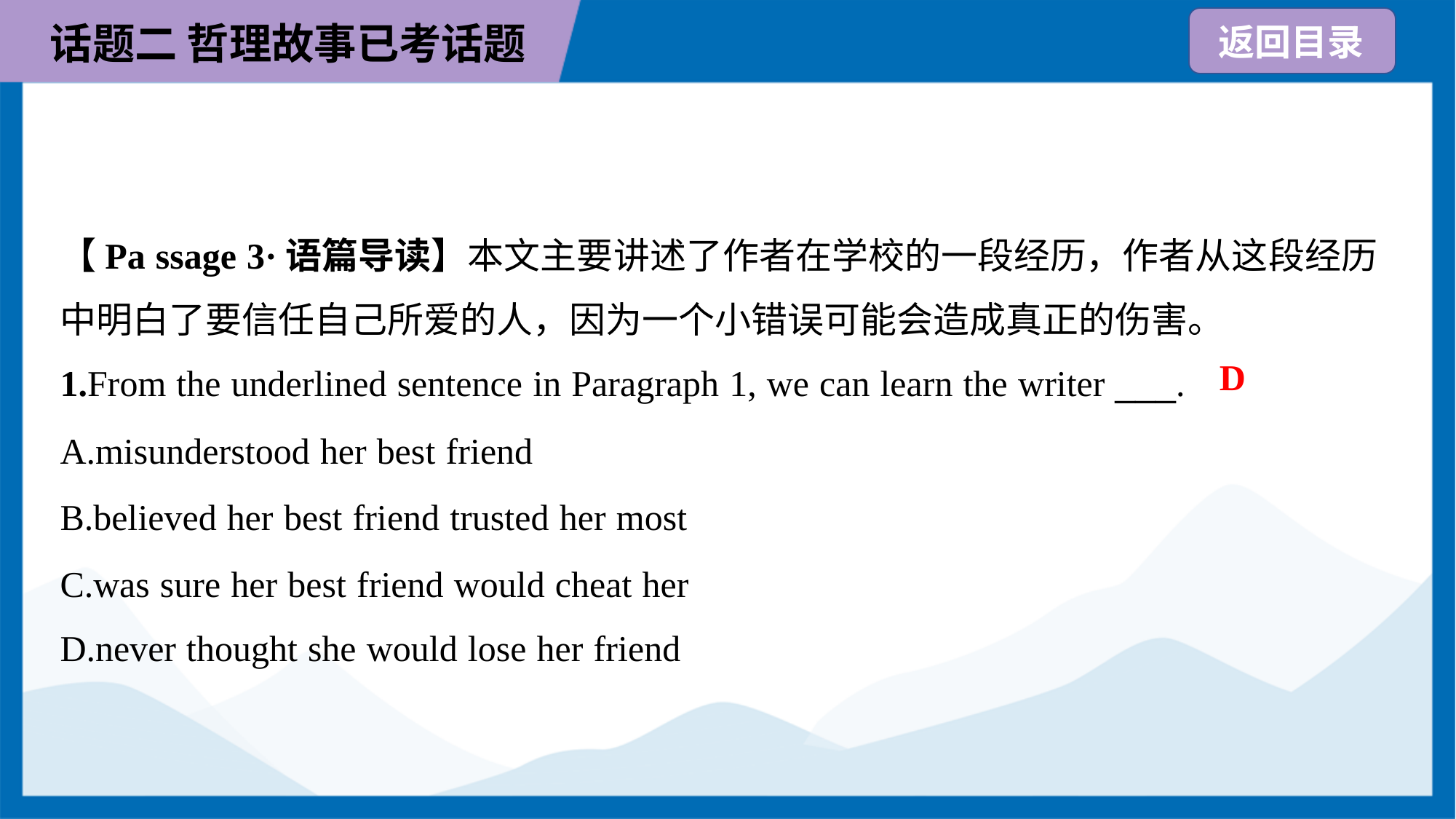

【Pa ssage 3·语篇导读】本文主要讲述了作者在学校的一段经历，作者从这段经历
中明白了要信任自己所爱的人，因为一个小错误可能会造成真正的伤害。
D
1.From the underlined sentence in Paragraph 1, we can learn the writer ___.
A.misunderstood her best friend
B.believed her best friend trusted her most
C.was sure her best friend would cheat her
D.never thought she would lose her friend